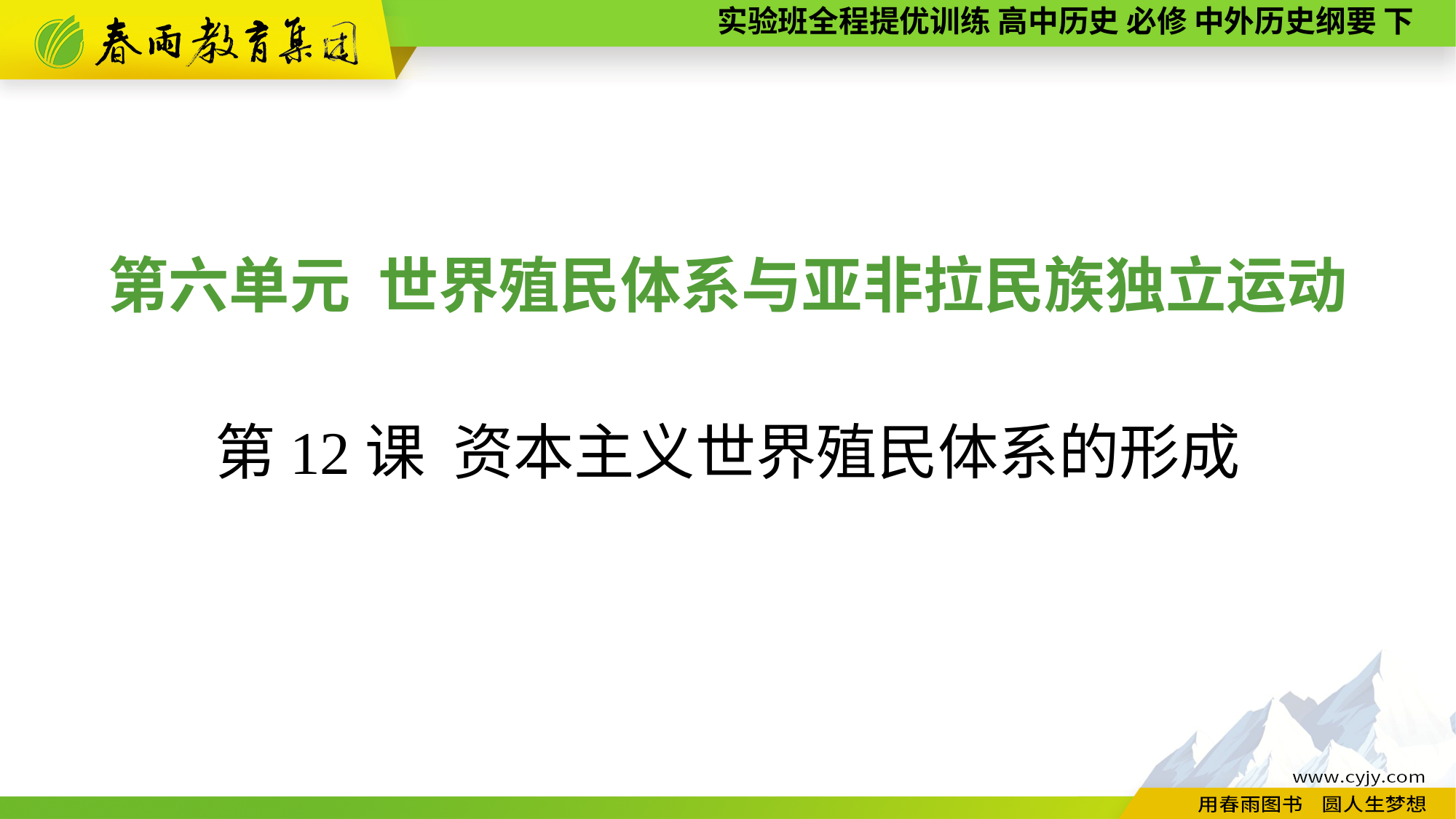

第六单元  世界殖民体系与亚非拉民族独立运动
第12课  资本主义世界殖民体系的形成